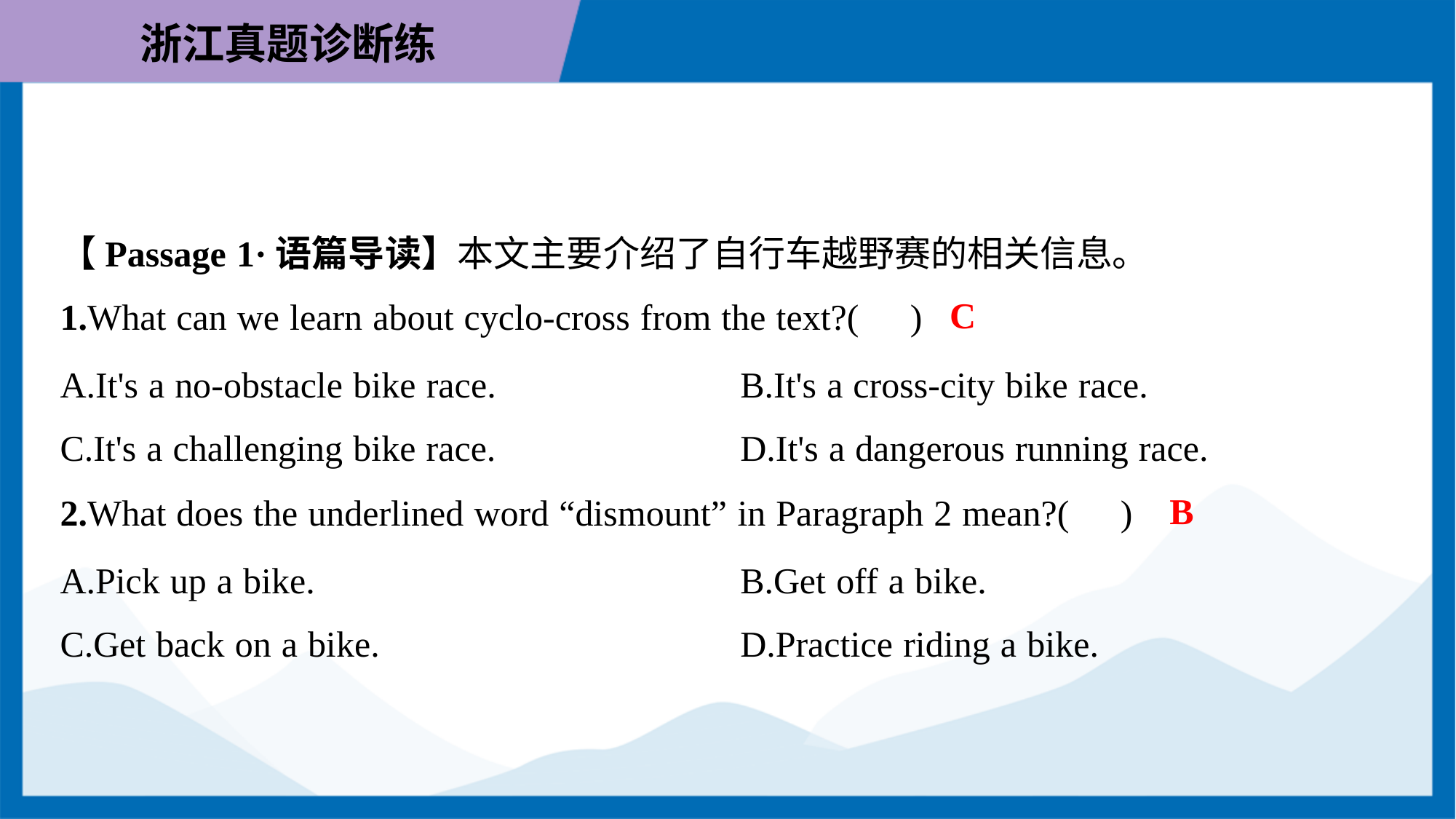

【Passage 1·语篇导读】本文主要介绍了自行车越野赛的相关信息。
C
1.What can we learn about cyclo-cross from the text?(     )
A.It's a no-obstacle bike race.	B.It's a cross-city bike race.
C.It's a challenging bike race.	D.It's a dangerous running race.
B
2.What does the underlined word “dismount” in Paragraph 2 mean?(     )
A.Pick up a bike.	B.Get off a bike.
C.Get back on a bike.	D.Practice riding a bike.